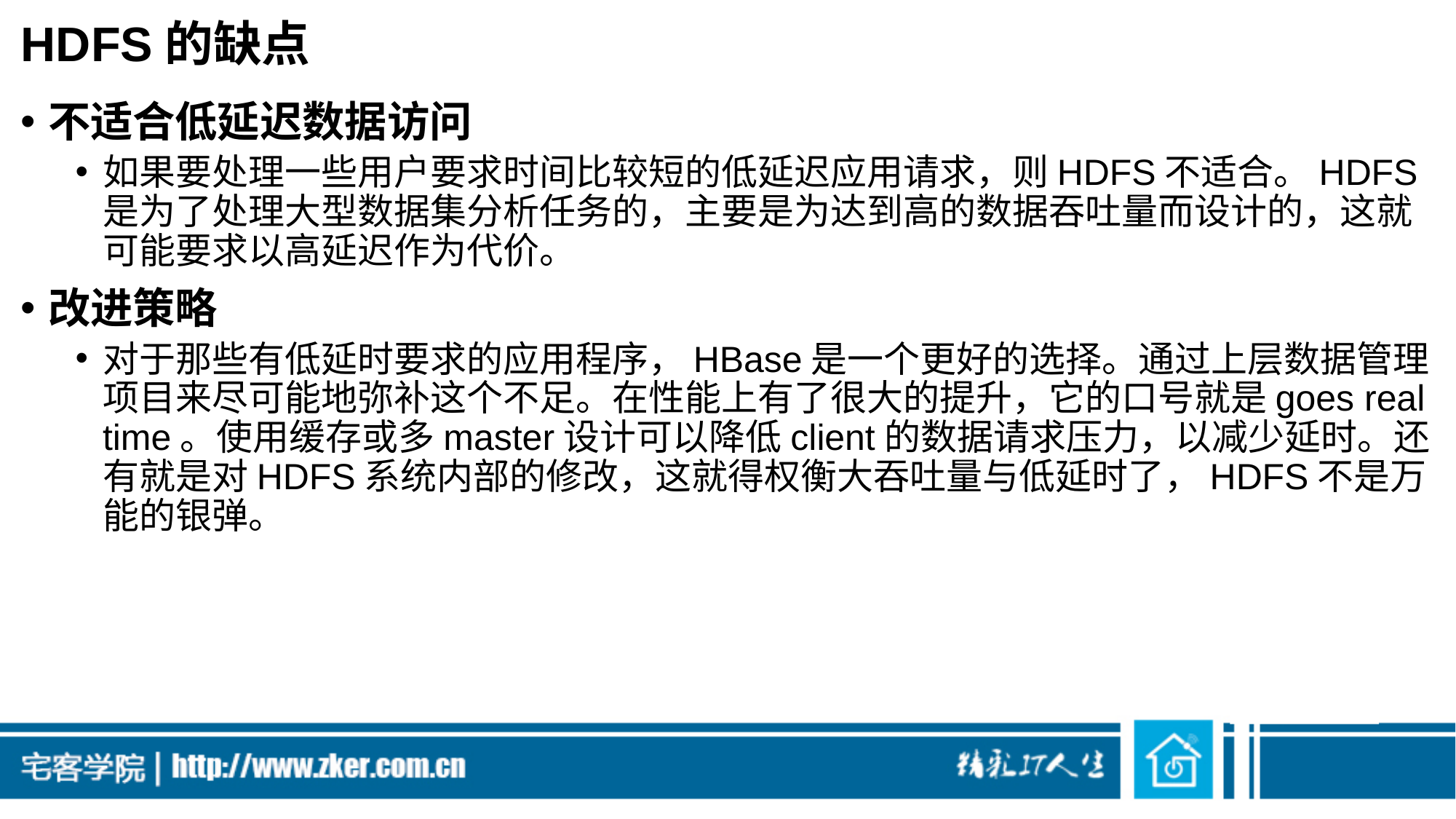

# HDFS的缺点
不适合低延迟数据访问
如果要处理一些用户要求时间比较短的低延迟应用请求，则HDFS不适合。HDFS是为了处理大型数据集分析任务的，主要是为达到高的数据吞吐量而设计的，这就可能要求以高延迟作为代价。
改进策略
对于那些有低延时要求的应用程序，HBase是一个更好的选择。通过上层数据管理项目来尽可能地弥补这个不足。在性能上有了很大的提升，它的口号就是goes real time。使用缓存或多master设计可以降低client的数据请求压力，以减少延时。还有就是对HDFS系统内部的修改，这就得权衡大吞吐量与低延时了，HDFS不是万能的银弹。